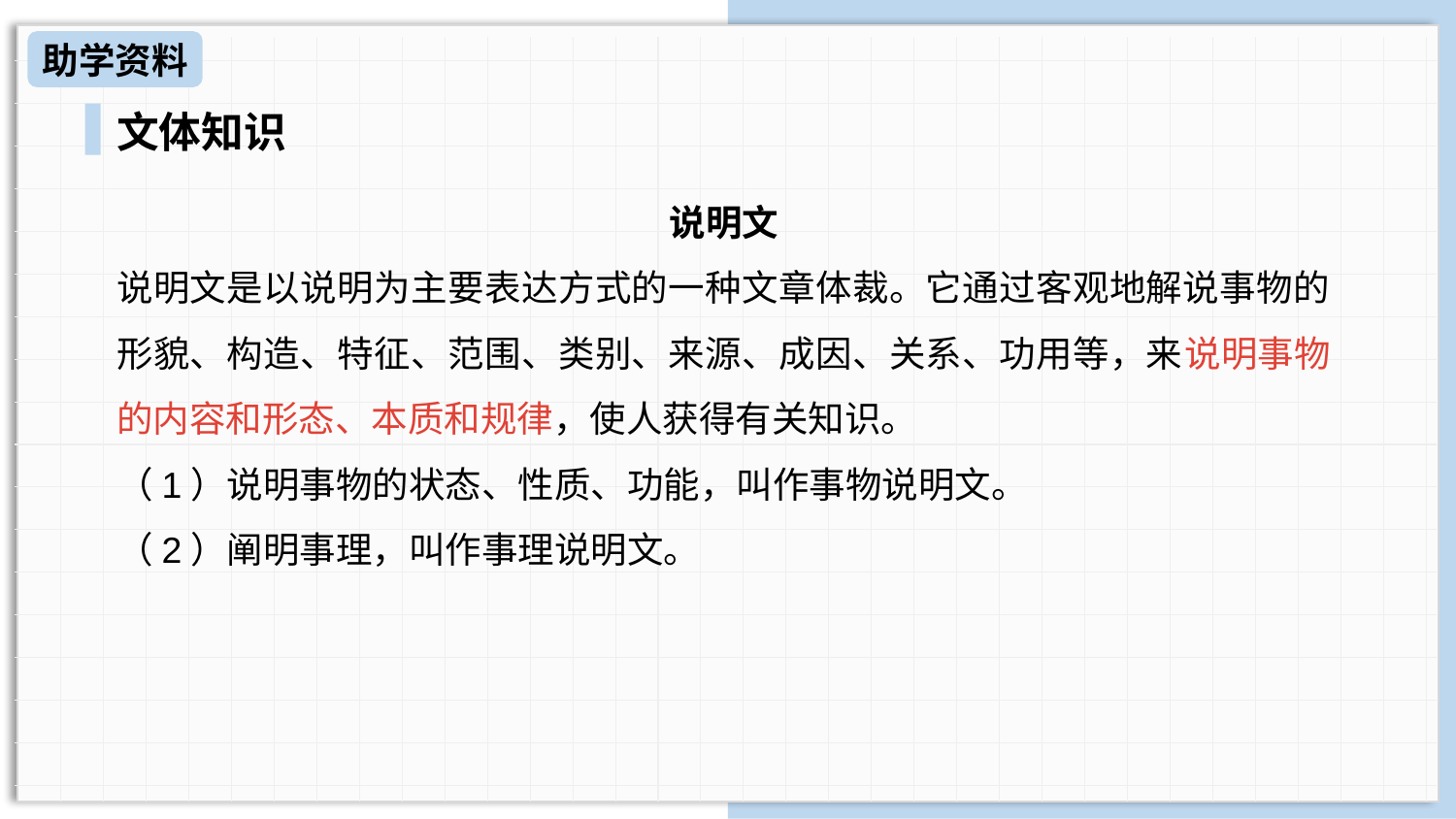

助学资料
文体知识

说明文
说明文是以说明为主要表达方式的一种文章体裁。它通过客观地解说事物的形貌、构造、特征、范围、类别、来源、成因、关系、功用等，来说明事物的内容和形态、本质和规律，使人获得有关知识。
（1）说明事物的状态、性质、功能，叫作事物说明文。
（2）阐明事理，叫作事理说明文。